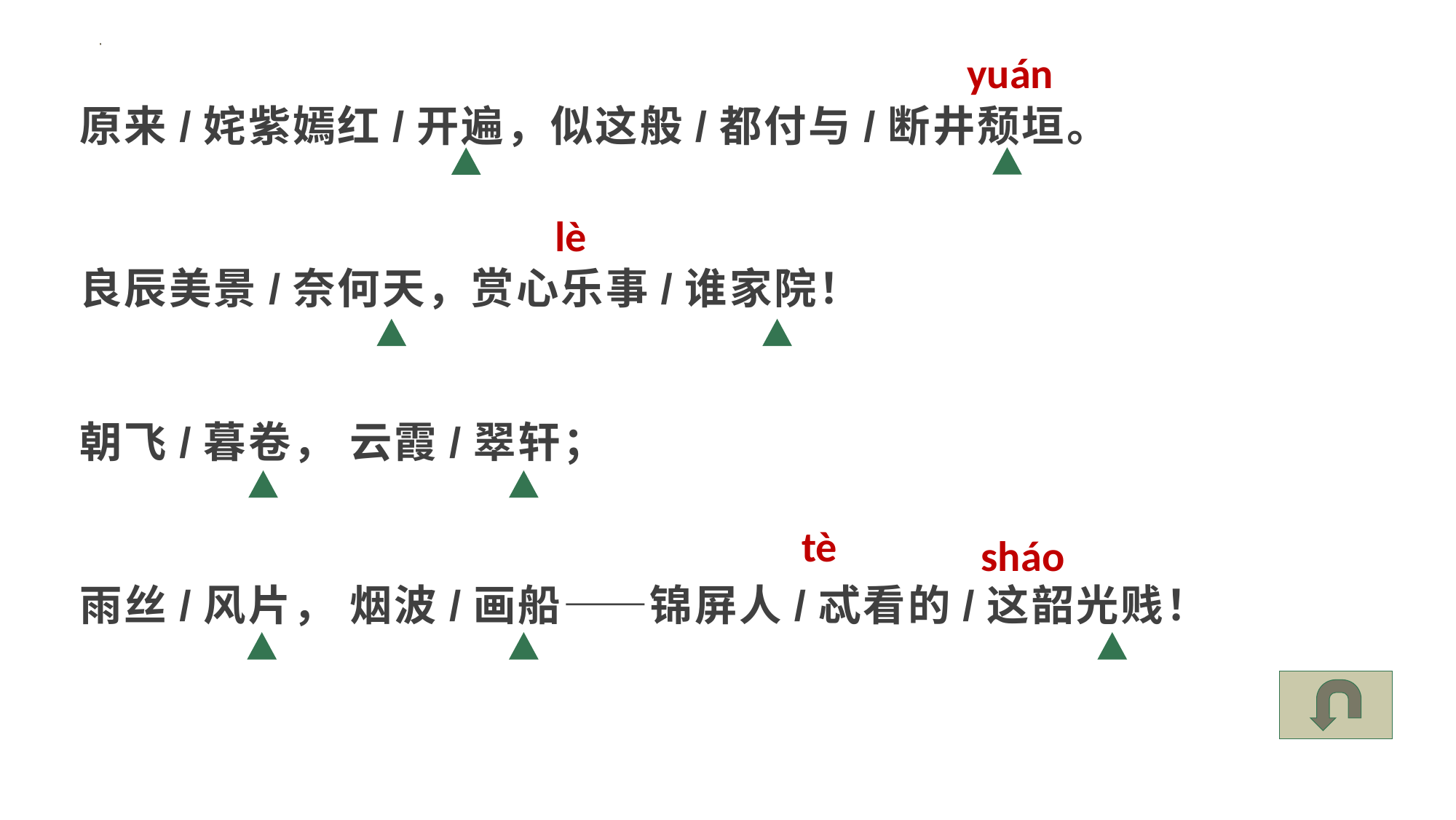

yuán
原来/姹紫嫣红/开遍，似这般/都付与/断井颓垣。

良辰美景/奈何天，赏心乐事/谁家院！

朝飞/暮卷， 云霞/翠轩；

雨丝/风片， 烟波/画船——锦屏人/忒看的/这韶光贱！

lè

tè
sháo